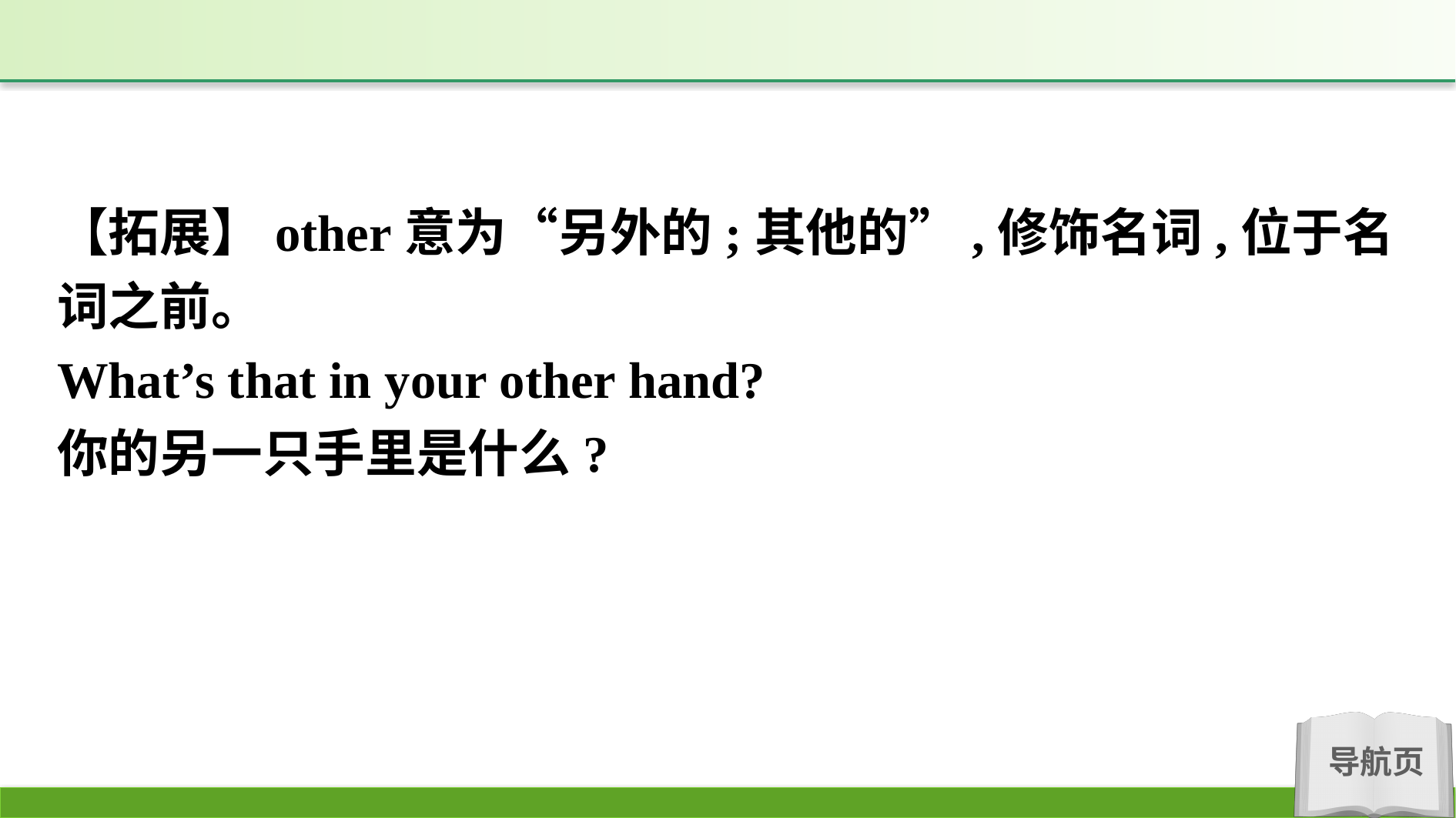

【拓展】other意为“另外的;其他的”,修饰名词,位于名词之前。
What’s that in your other hand?
你的另一只手里是什么?